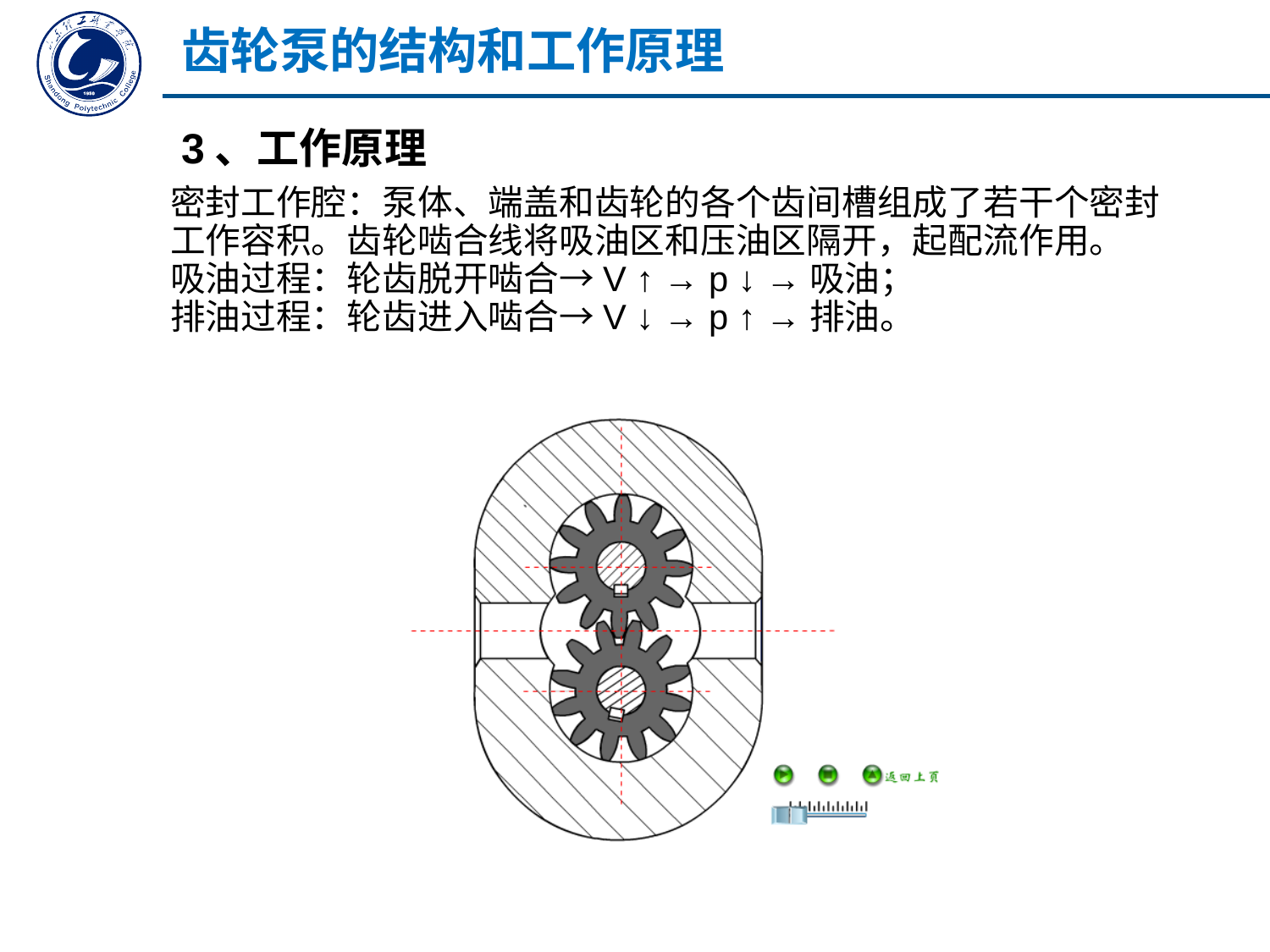

齿轮泵的结构和工作原理
3、工作原理
密封工作腔：泵体、端盖和齿轮的各个齿间槽组成了若干个密封工作容积。齿轮啮合线将吸油区和压油区隔开，起配流作用。
吸油过程：轮齿脱开啮合→V ↑ → p ↓ →吸油；
排油过程：轮齿进入啮合→V ↓ → p ↑ →排油。